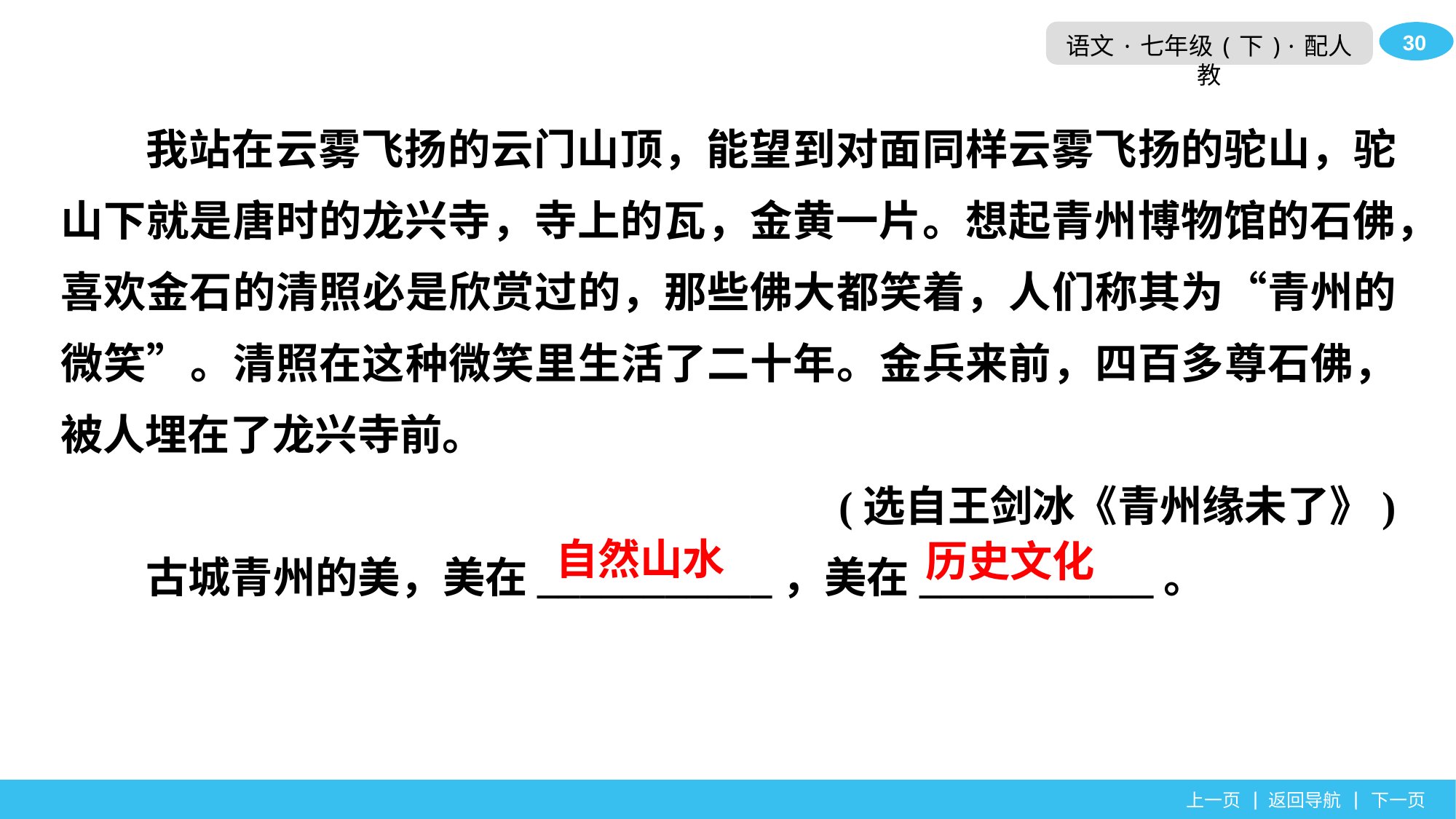

我站在云雾飞扬的云门山顶，能望到对面同样云雾飞扬的驼山，驼山下就是唐时的龙兴寺，寺上的瓦，金黄一片。想起青州博物馆的石佛，喜欢金石的清照必是欣赏过的，那些佛大都笑着，人们称其为“青州的微笑”。清照在这种微笑里生活了二十年。金兵来前，四百多尊石佛，被人埋在了龙兴寺前。
(选自王剑冰《青州缘未了》)
古城青州的美，美在___________，美在___________。
自然山水
历史文化